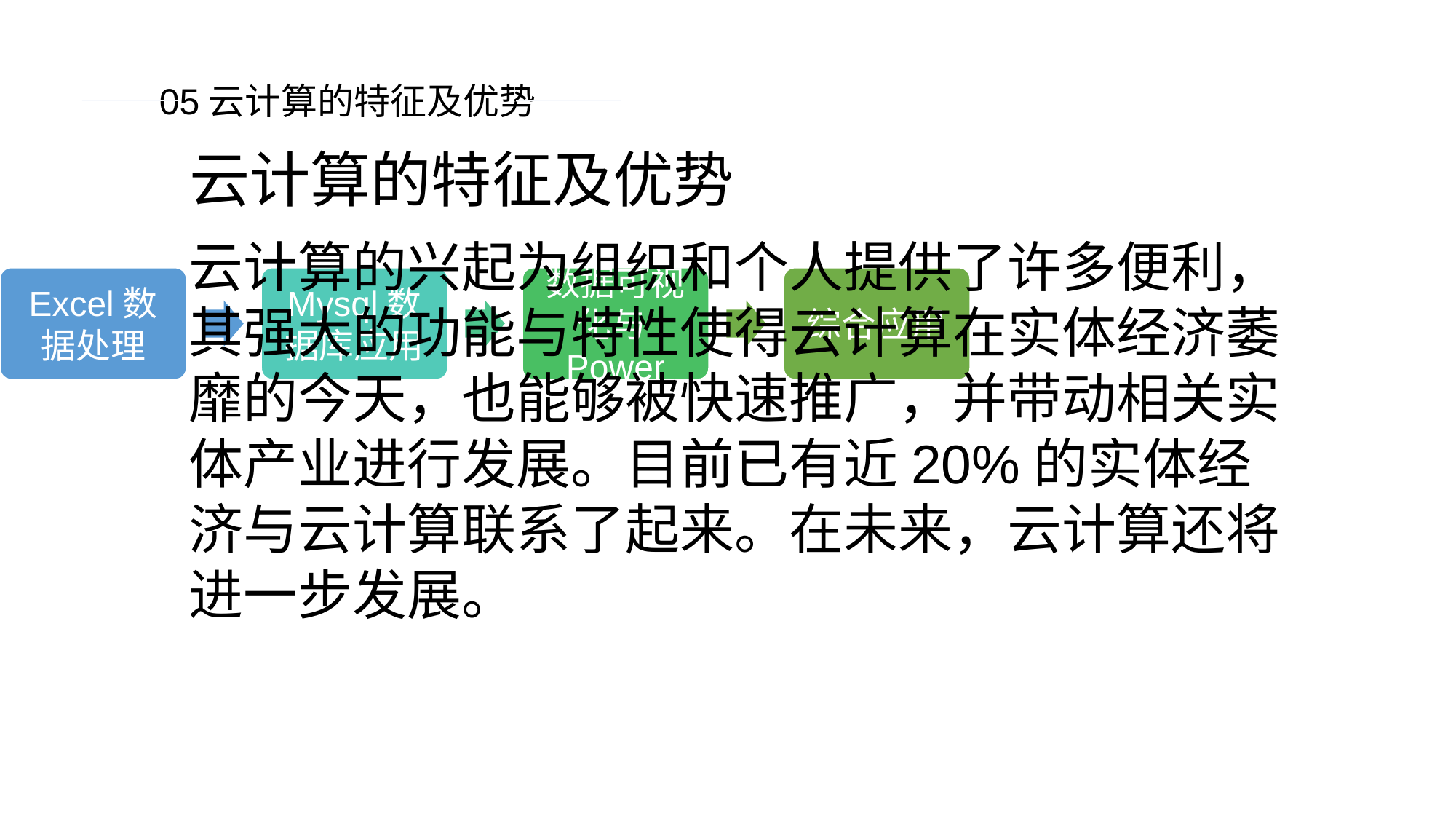

05云计算的特征及优势
Excel数据处理

Mysql数据库应用

数据可视化与Power

综合应用
云计算的特征及优势
云计算的兴起为组织和个人提供了许多便利，其强大的功能与特性使得云计算在实体经济萎靡的今天，也能够被快速推广，并带动相关实体产业进行发展。目前已有近20%的实体经济与云计算联系了起来。在未来，云计算还将进一步发展。

PPT模板 http://www.1ppt.com/moban/